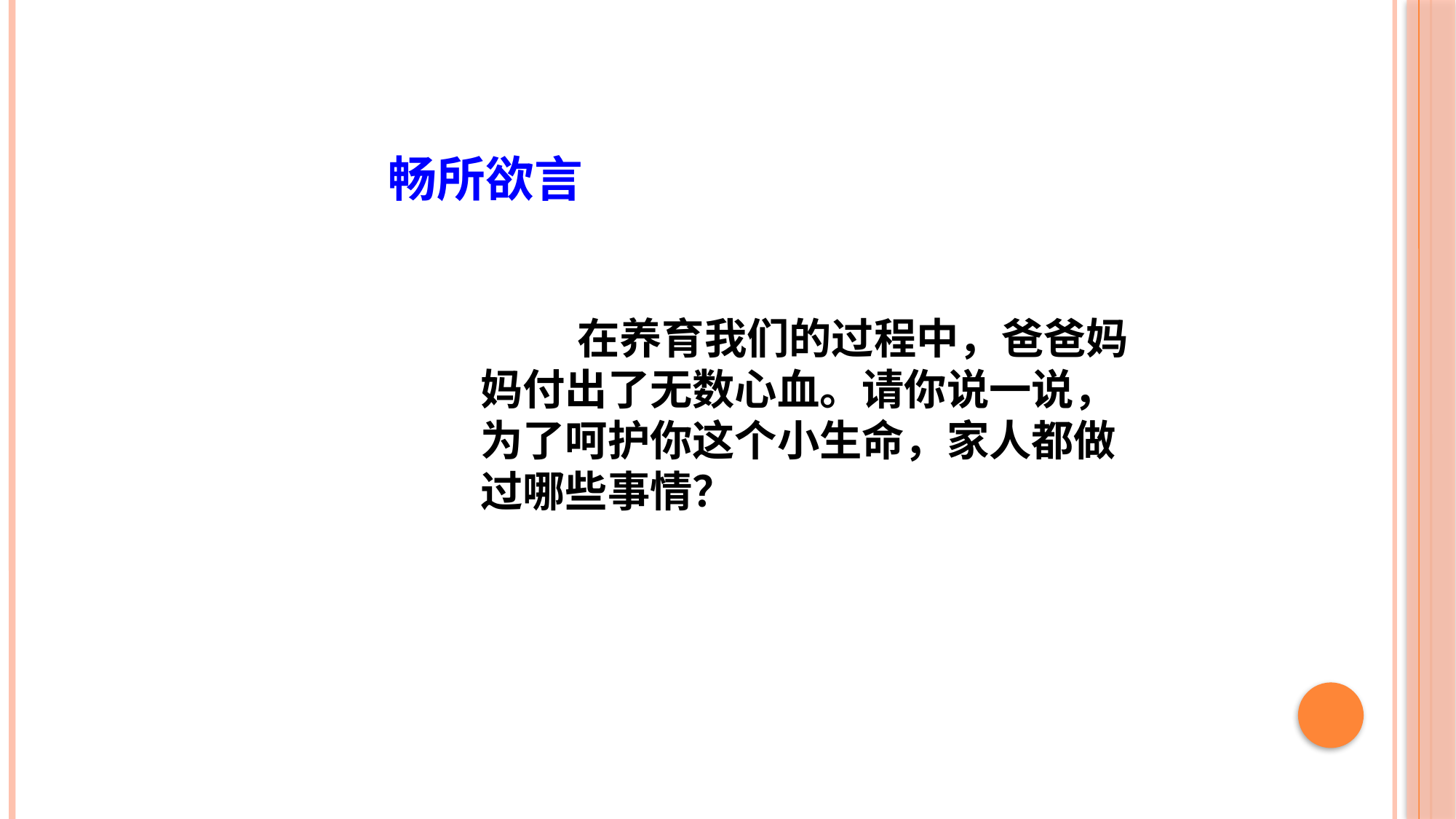

畅所欲言
         在养育我们的过程中，爸爸妈妈付出了无数心血。请你说一说，为了呵护你这个小生命，家人都做过哪些事情？